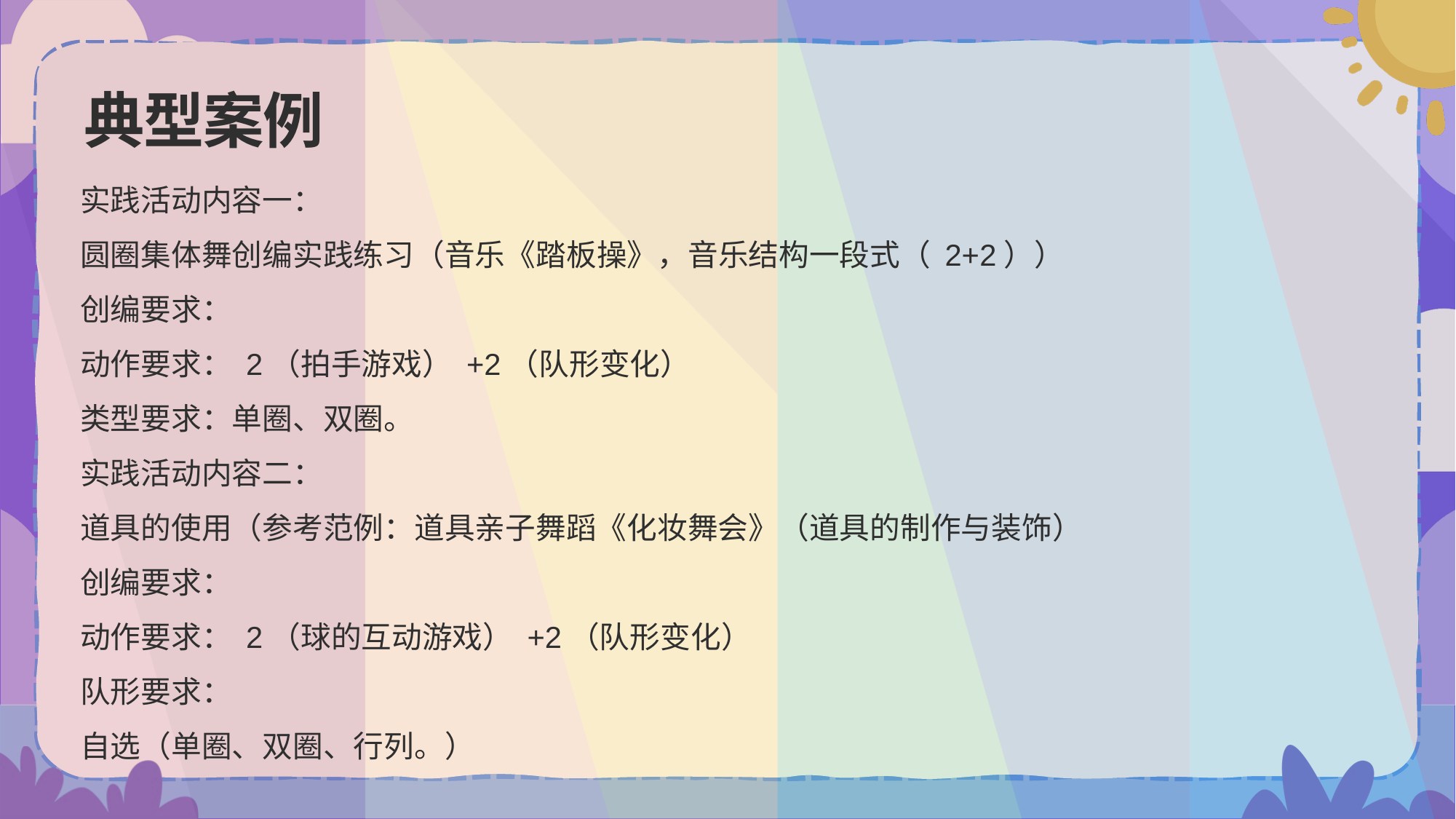

# 典型案例
实践活动内容一：
圆圈集体舞创编实践练习（音乐《踏板操》，音乐结构一段式（ 2+2））
创编要求：
动作要求： 2（拍手游戏） +2（队形变化）
类型要求：单圈、双圈。
实践活动内容二：
道具的使用（参考范例：道具亲子舞蹈《化妆舞会》（道具的制作与装饰）
创编要求：
动作要求： 2（球的互动游戏） +2（队形变化）
队形要求：
自选（单圈、双圈、行列。）